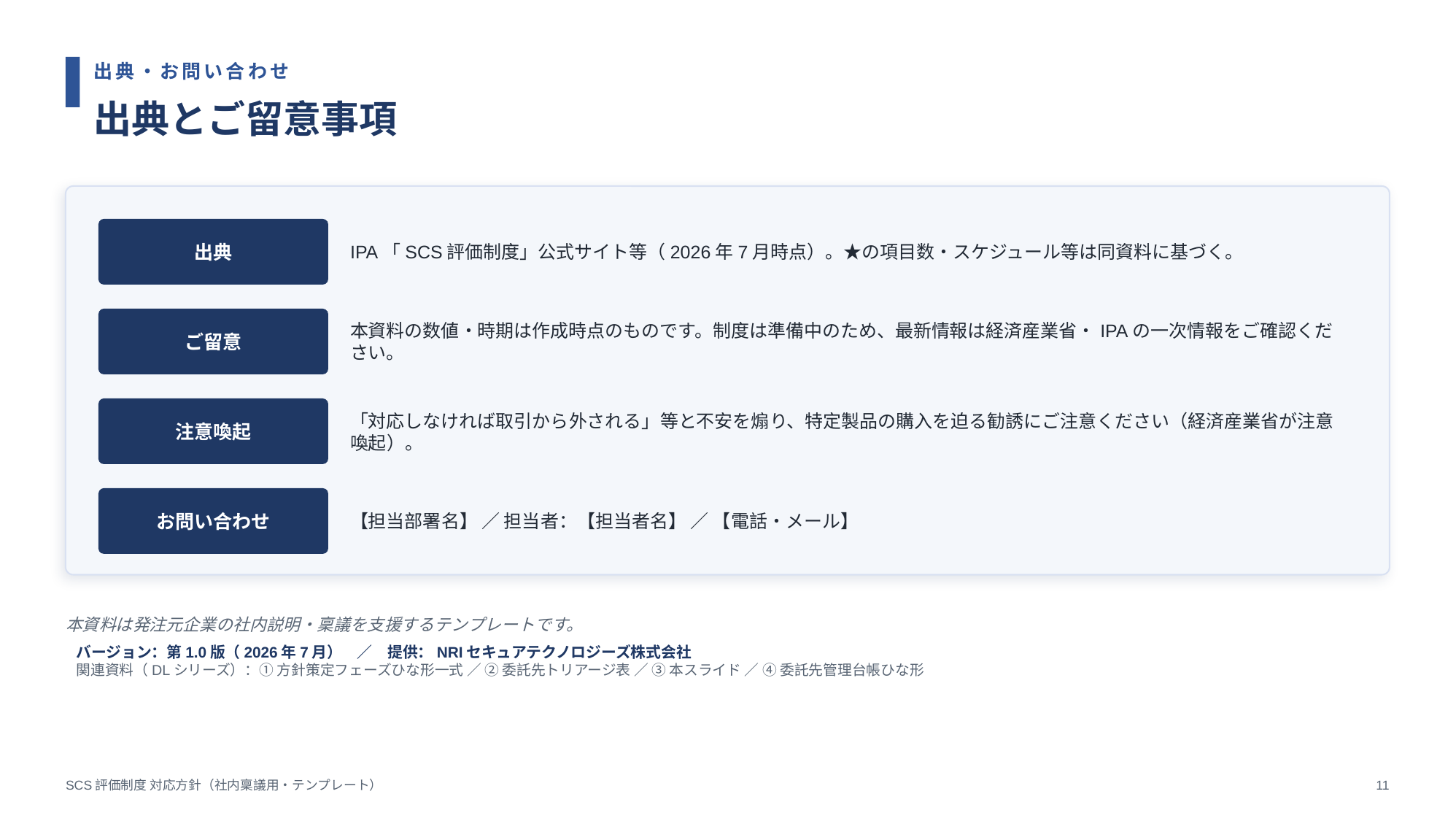

出典・お問い合わせ

出典とご留意事項

IPA「SCS評価制度」公式サイト等（2026年7月時点）。★の項目数・スケジュール等は同資料に基づく。

出典
本資料の数値・時期は作成時点のものです。制度は準備中のため、最新情報は経済産業省・IPAの一次情報をご確認ください。

ご留意
「対応しなければ取引から外される」等と不安を煽り、特定製品の購入を迫る勧誘にご注意ください（経済産業省が注意喚起）。

注意喚起
【担当部署名】 ／ 担当者：【担当者名】 ／ 【電話・メール】

お問い合わせ
本資料は発注元企業の社内説明・稟議を支援するテンプレートです。
バージョン：第1.0版（2026年7月）　／　提供：NRIセキュアテクノロジーズ株式会社
関連資料（DLシリーズ）：① 方針策定フェーズひな形一式 ／ ② 委託先トリアージ表 ／ ③ 本スライド ／ ④ 委託先管理台帳ひな形
SCS評価制度 対応方針（社内稟議用・テンプレート）
11